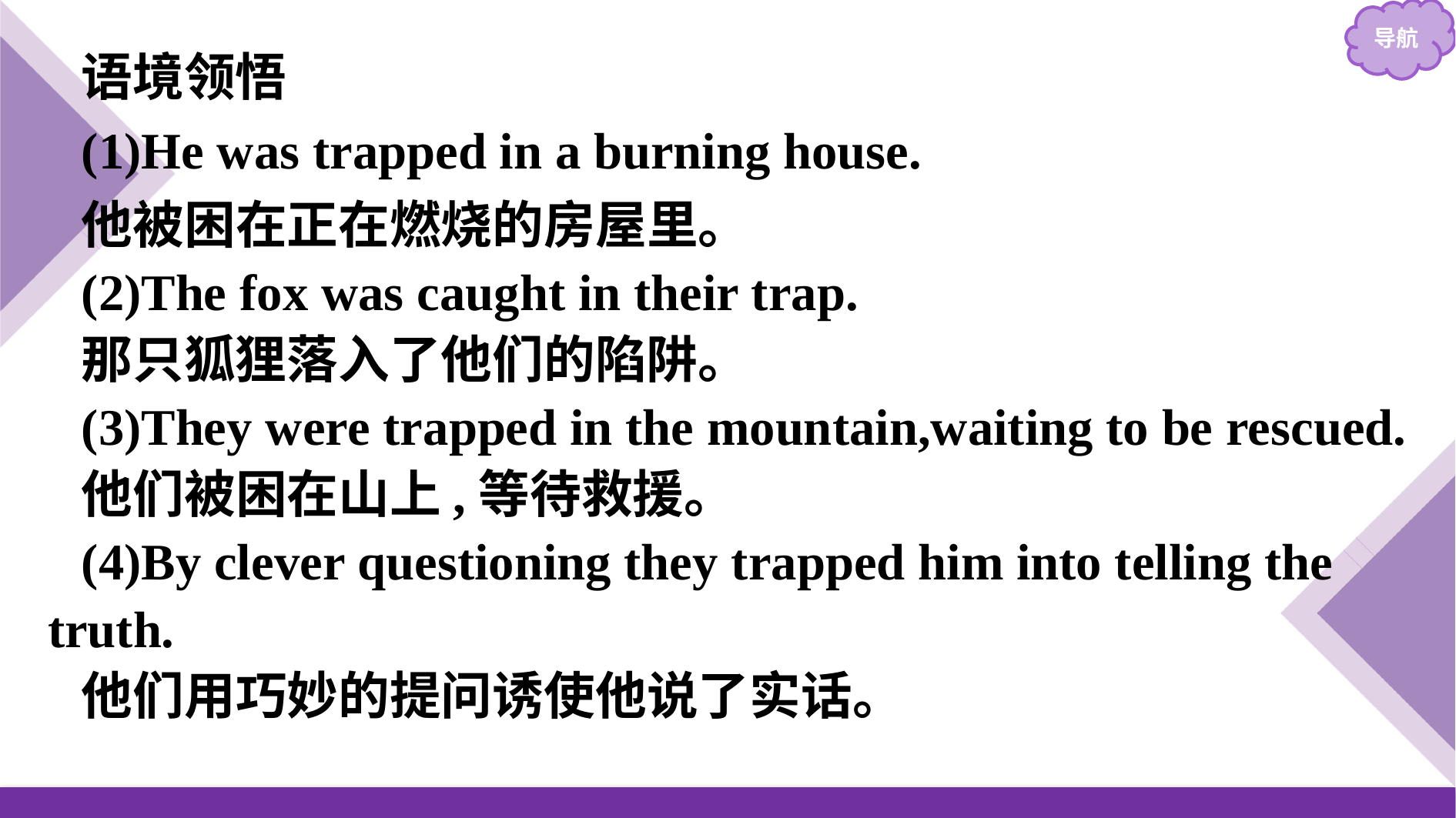

语境领悟
(1)He was trapped in a burning house.
他被困在正在燃烧的房屋里。
(2)The fox was caught in their trap.
那只狐狸落入了他们的陷阱。
(3)They were trapped in the mountain,waiting to be rescued.
他们被困在山上,等待救援。
(4)By clever questioning they trapped him into telling the truth.
他们用巧妙的提问诱使他说了实话。